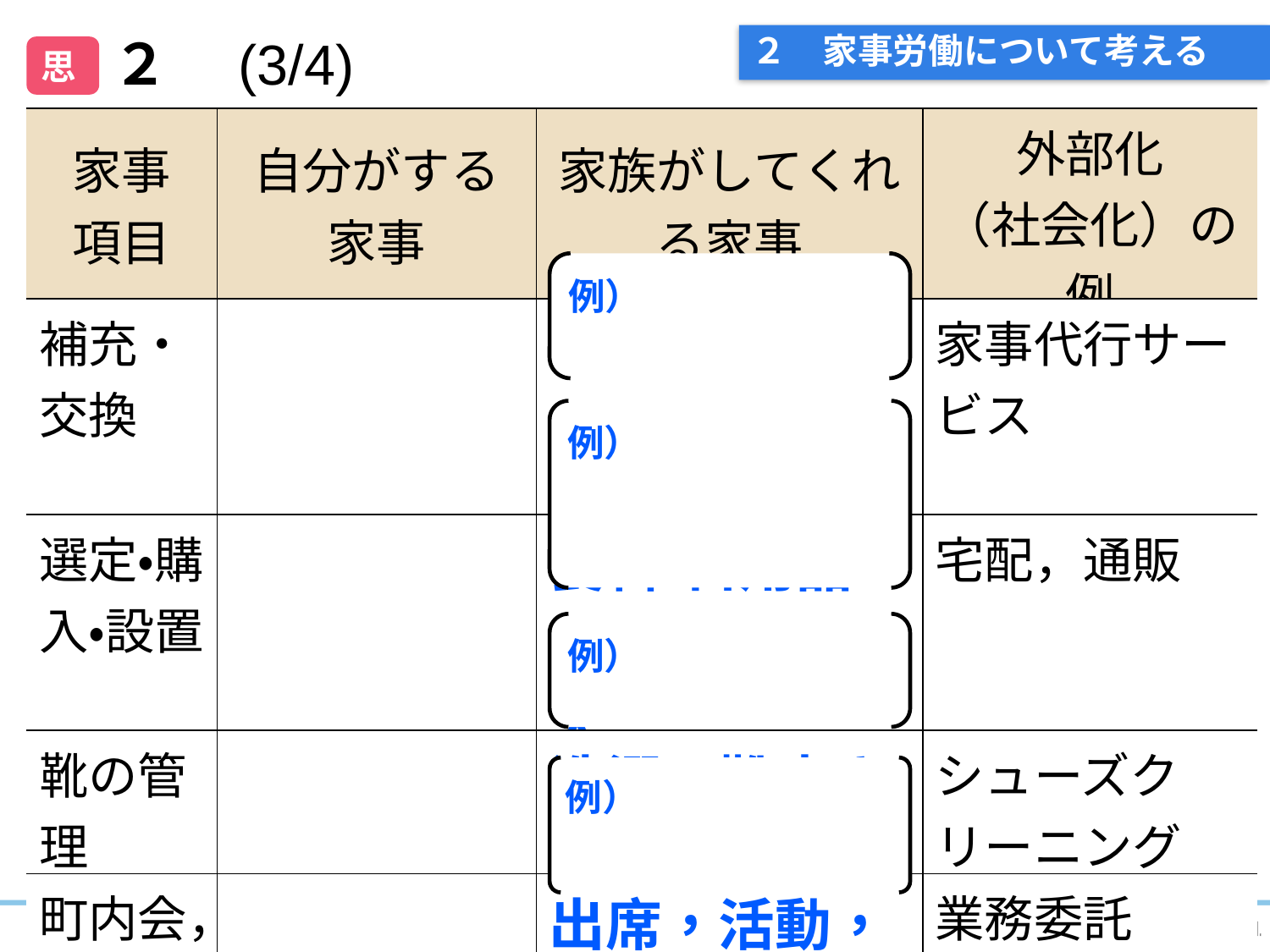

# ２　家事労働について考える
思
２　(3/4)
| 家事 項目 | 自分がする 家事 | 家族がしてくれる家事 | 外部化 （社会化）の例 |
| --- | --- | --- | --- |
| 補充・交換 |  | トイレットペーパー・調味料 | 家事代行サービス |
| 選定・購入・設置 |  | 食料・日用品・家電などの購入 | 宅配，通販 |
| 靴の管理 |  | 洗濯，靴磨き | シューズクリーニング |
| 町内会，理事会 |  | 出席，活動，回覧板 | 業務委託 |
例）
例）
例）
例）
11